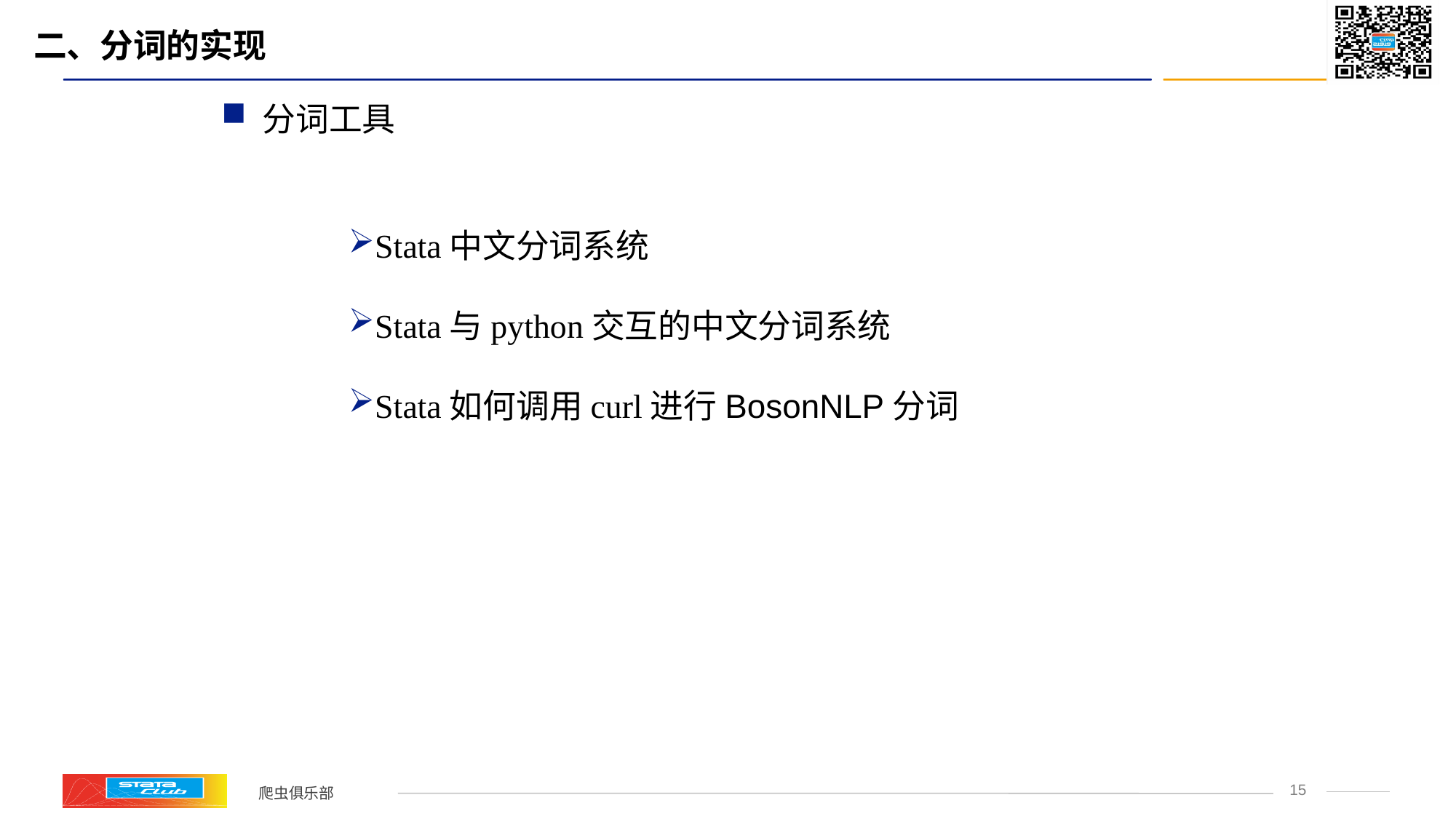

# 二、分词的实现
分词工具

Stata中文分词系统

Stata与python交互的中文分词系统

Stata如何调用curl进行BosonNLP分词